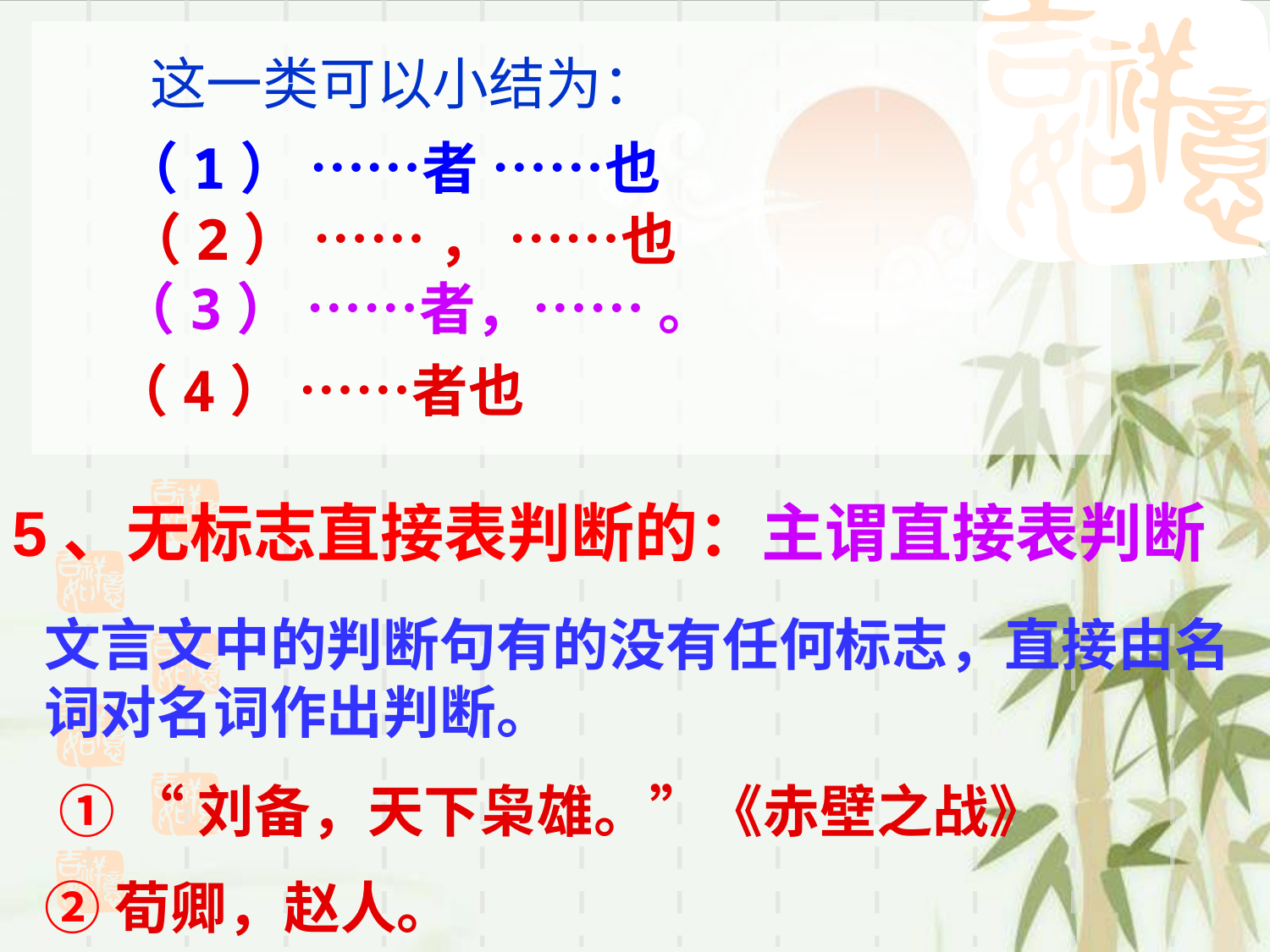

这一类可以小结为：
（1） ……者 ……也
（2） …… ， ……也
（3） ……者，…… 。
（4） ……者也
5、无标志直接表判断的：主谓直接表判断
文言文中的判断句有的没有任何标志，直接由名词对名词作出判断。
  ① “刘备，天下枭雄。”《赤壁之战》
②荀卿，赵人。